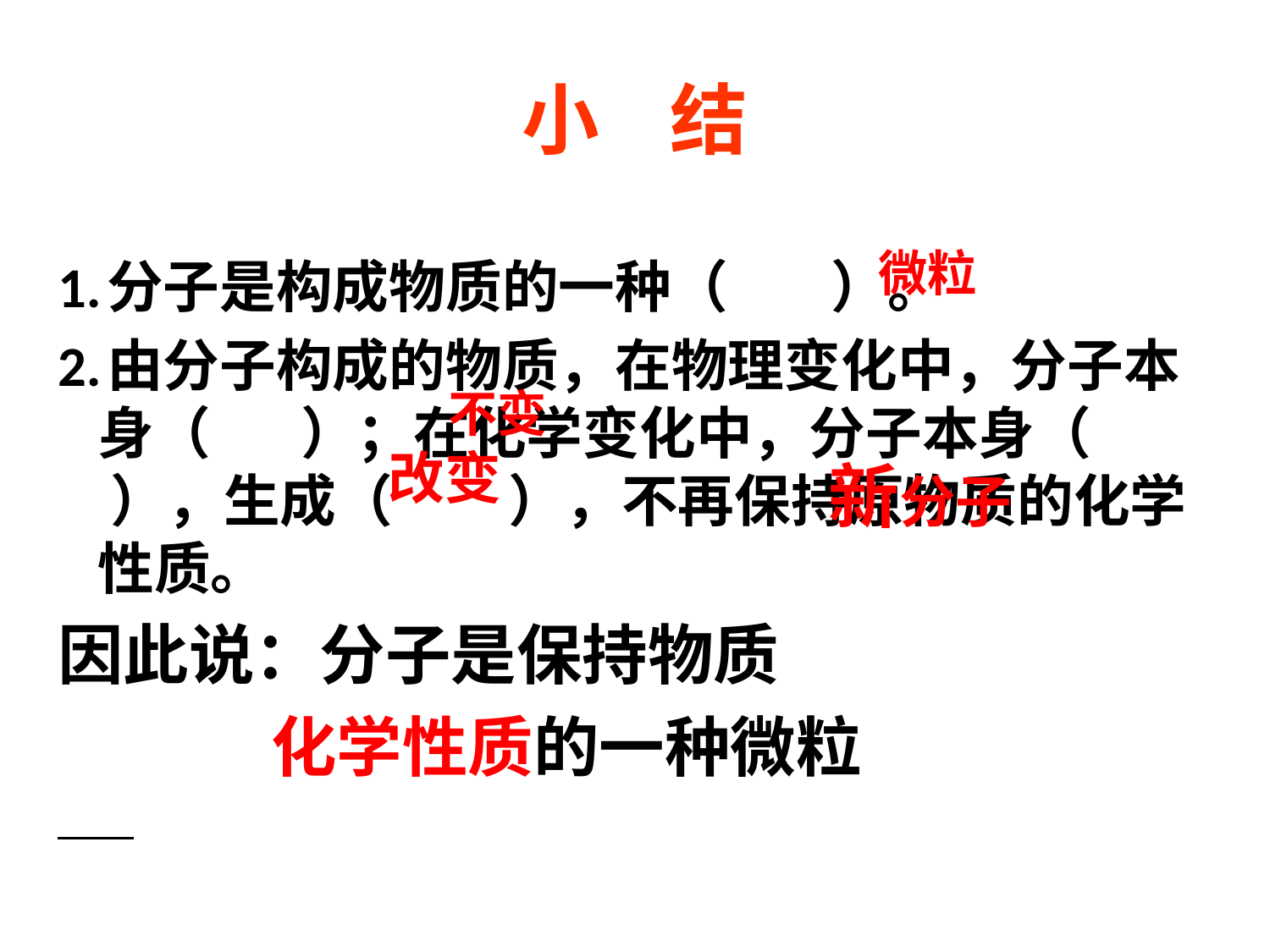

# 小    结

1.分子是构成物质的一种（        ）。
2.由分子构成的物质，在物理变化中，分子本身（       ）；在化学变化中，分子本身（        ），生成（         ），不再保持原物质的化学性质。
因此说：分子是保持物质
              化学性质的一种微粒

微粒
不变
改变
新分子